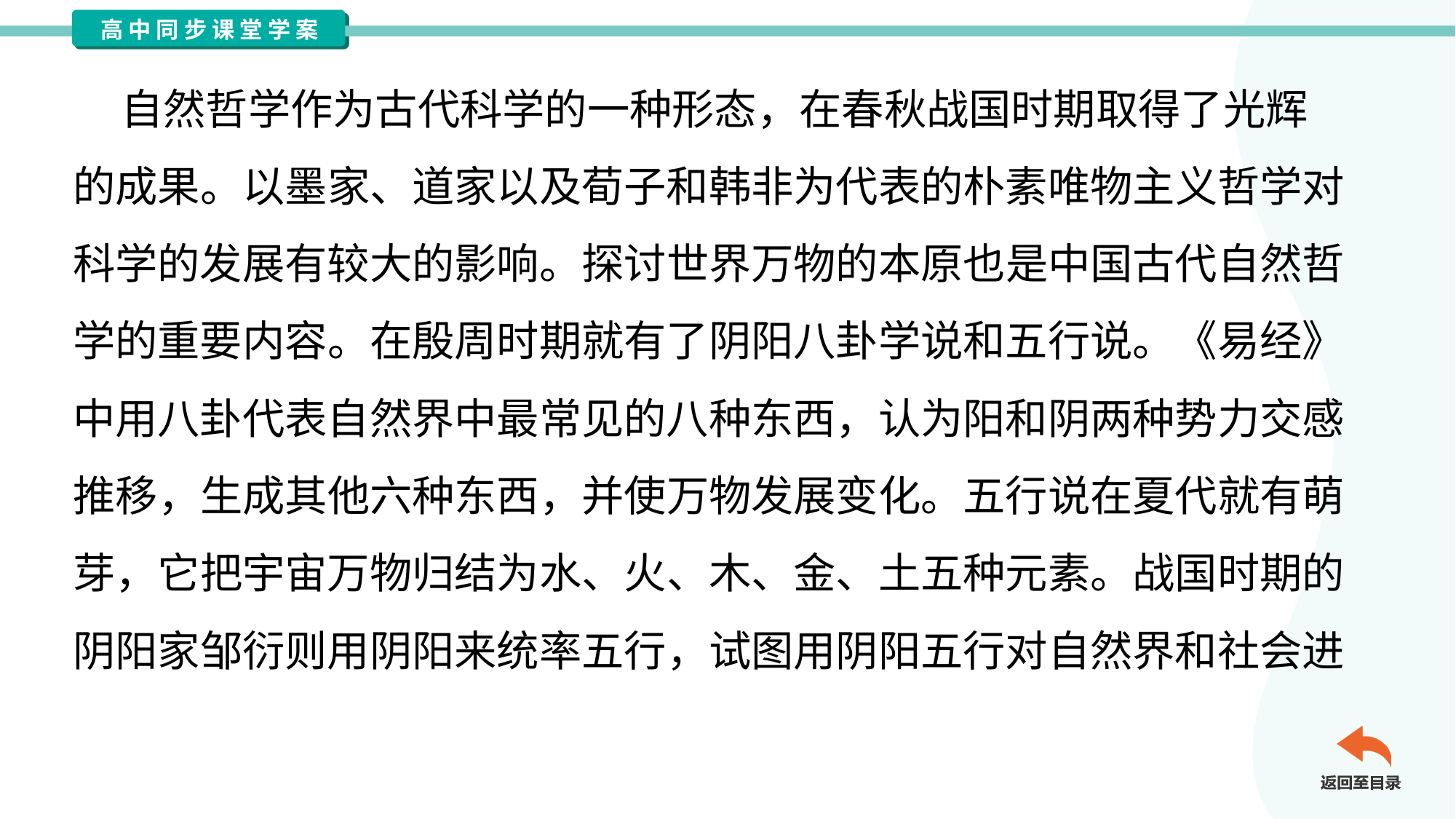

自然哲学作为古代科学的一种形态，在春秋战国时期取得了光辉
的成果。以墨家、道家以及荀子和韩非为代表的朴素唯物主义哲学对
科学的发展有较大的影响。探讨世界万物的本原也是中国古代自然哲
学的重要内容。在殷周时期就有了阴阳八卦学说和五行说。《易经》
中用八卦代表自然界中最常见的八种东西，认为阳和阴两种势力交感
推移，生成其他六种东西，并使万物发展变化。五行说在夏代就有萌
芽，它把宇宙万物归结为水、火、木、金、土五种元素。战国时期的
阴阳家邹衍则用阴阳来统率五行，试图用阴阳五行对自然界和社会进